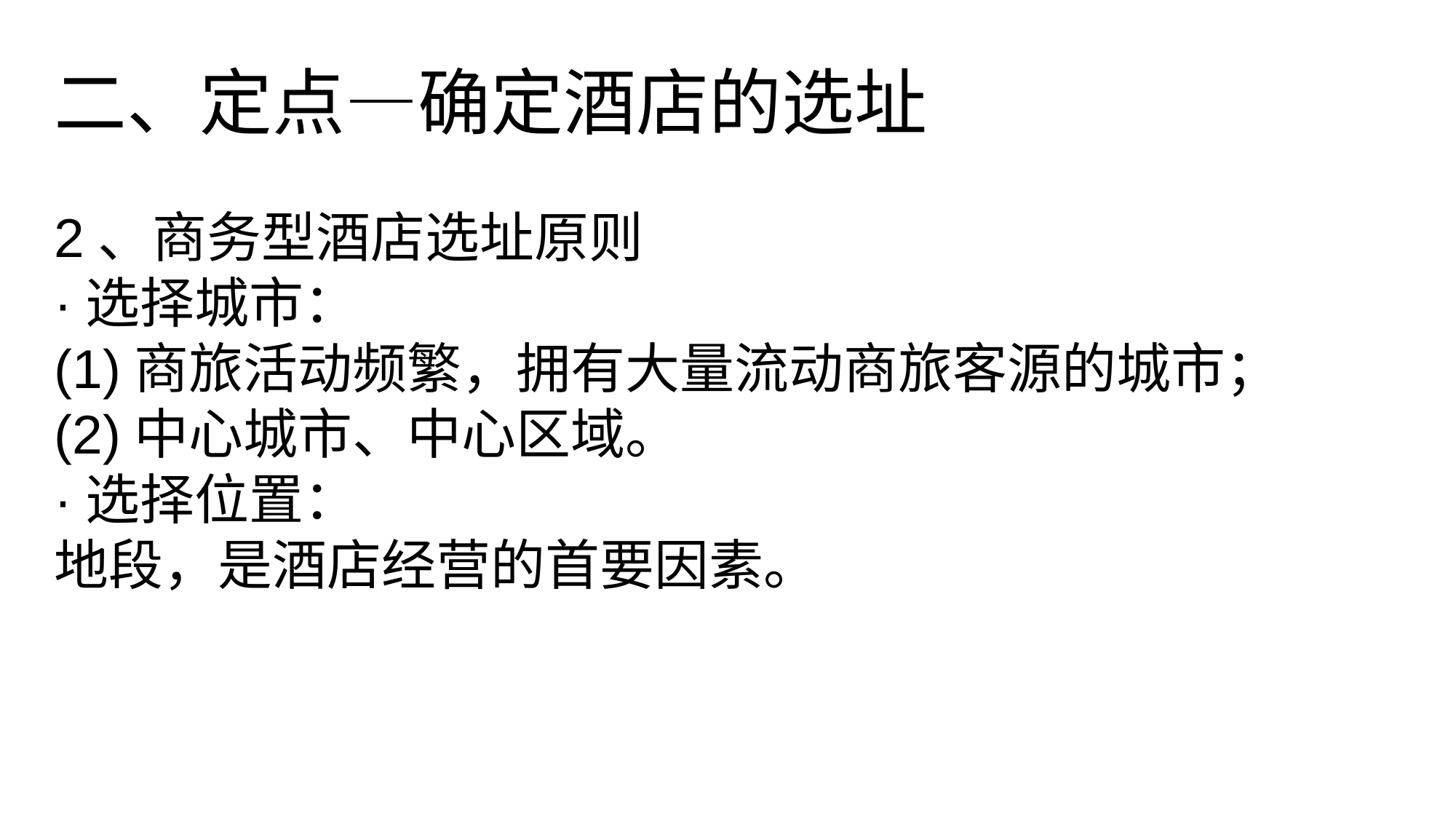

二、定点—确定酒店的选址
2、商务型酒店选址原则
·选择城市：
(1)商旅活动频繁，拥有大量流动商旅客源的城市；
(2)中心城市、中心区域。
·选择位置：
地段，是酒店经营的首要因素。